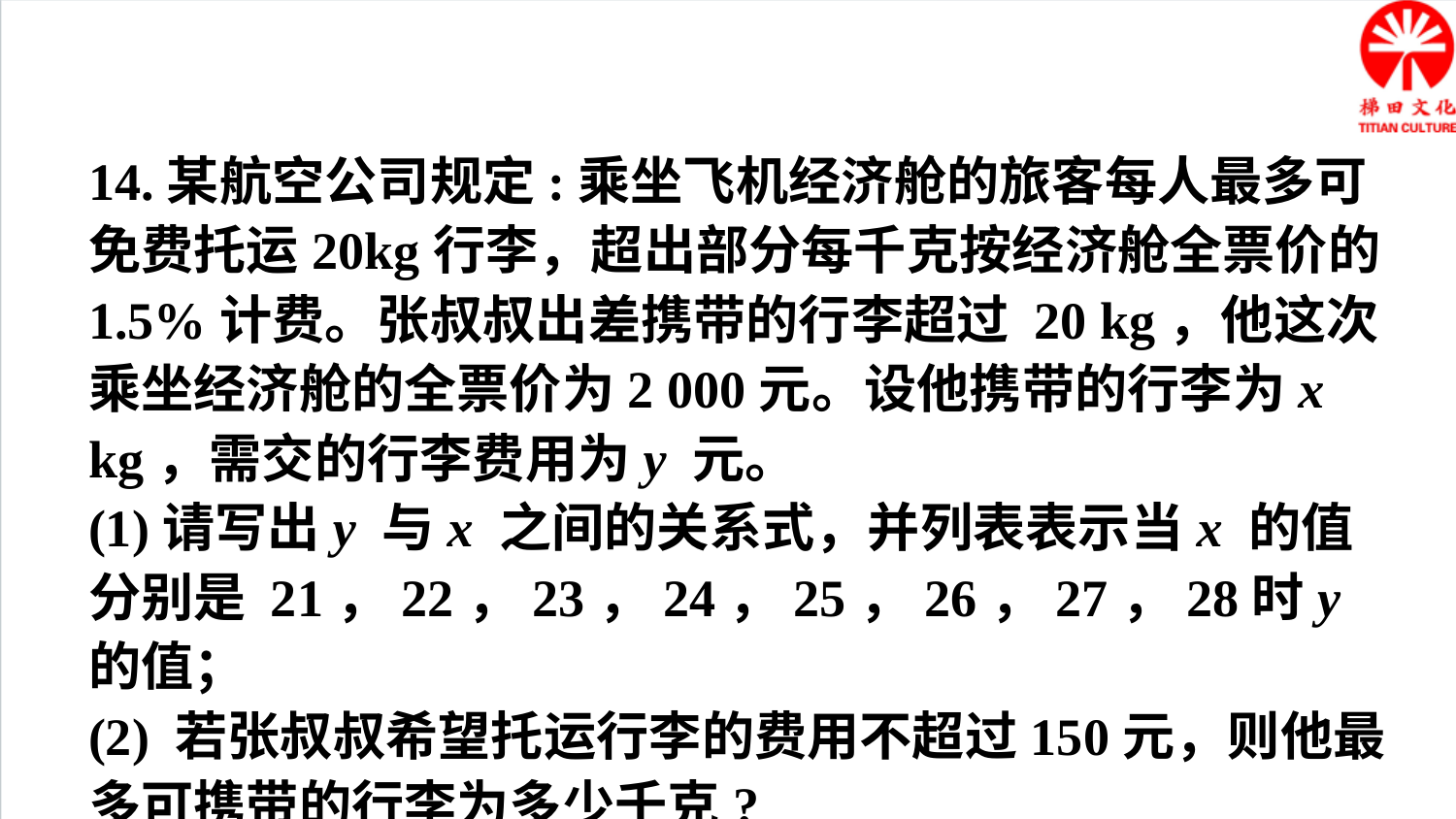

14.某航空公司规定:乘坐飞机经济舱的旅客每人最多可免费托运20kg行李，超出部分每千克按经济舱全票价的1.5%计费。张叔叔出差携带的行李超过 20 kg，他这次乘坐经济舱的全票价为2 000元。设他携带的行李为x kg，需交的行李费用为y 元。
(1)请写出y 与x 之间的关系式，并列表表示当x 的值分别是 21，22，23，24，25，26，27，28时y 的值；
(2) 若张叔叔希望托运行李的费用不超过150元，则他最多可携带的行李为多少千克?